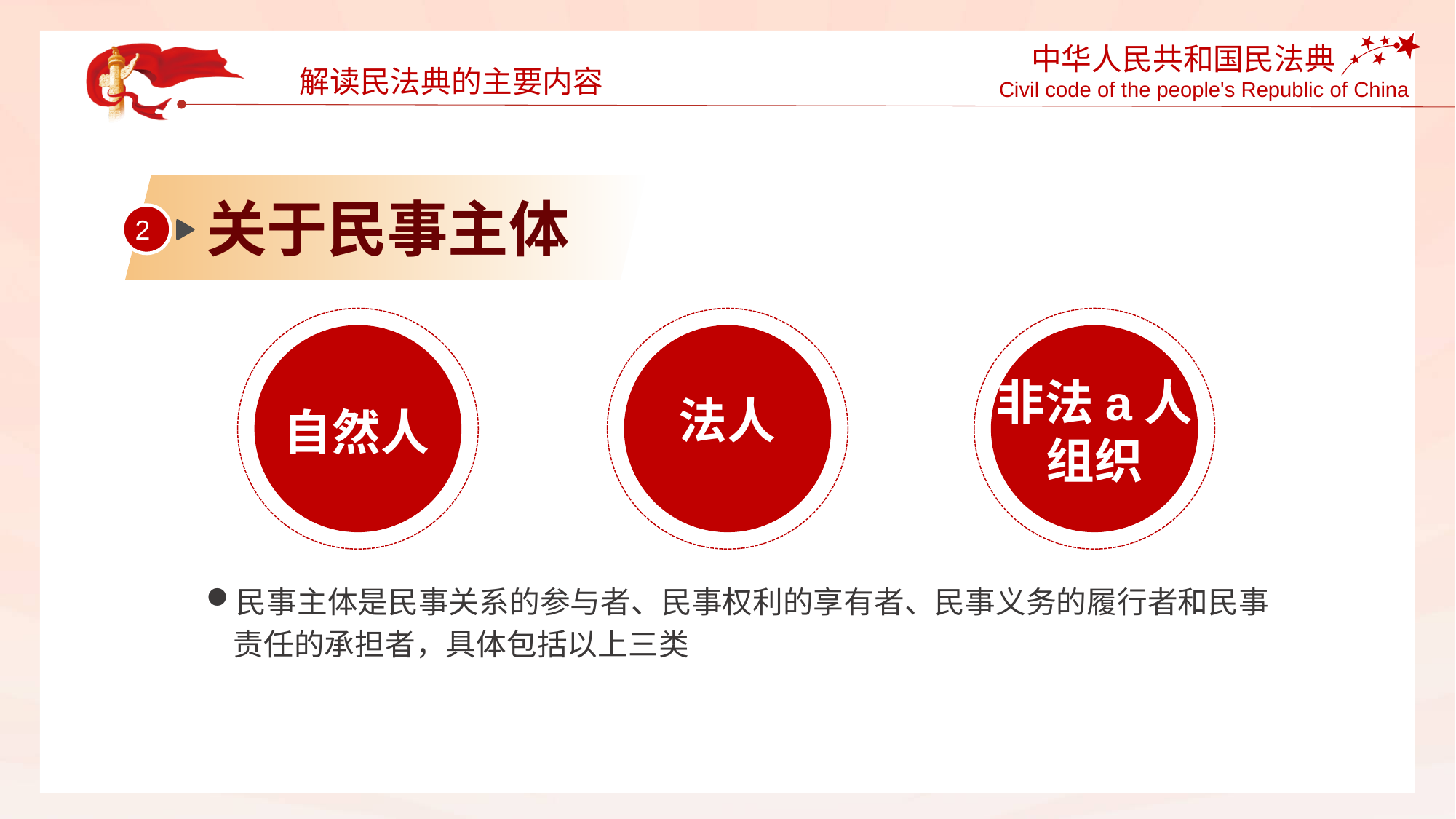

解读民法典的主要内容

关于民事主体

2

非法a人
组织
法人
自然人
民事主体是民事关系的参与者、民事权利的享有者、民事义务的履行者和民事责任的承担者，具体包括以上三类